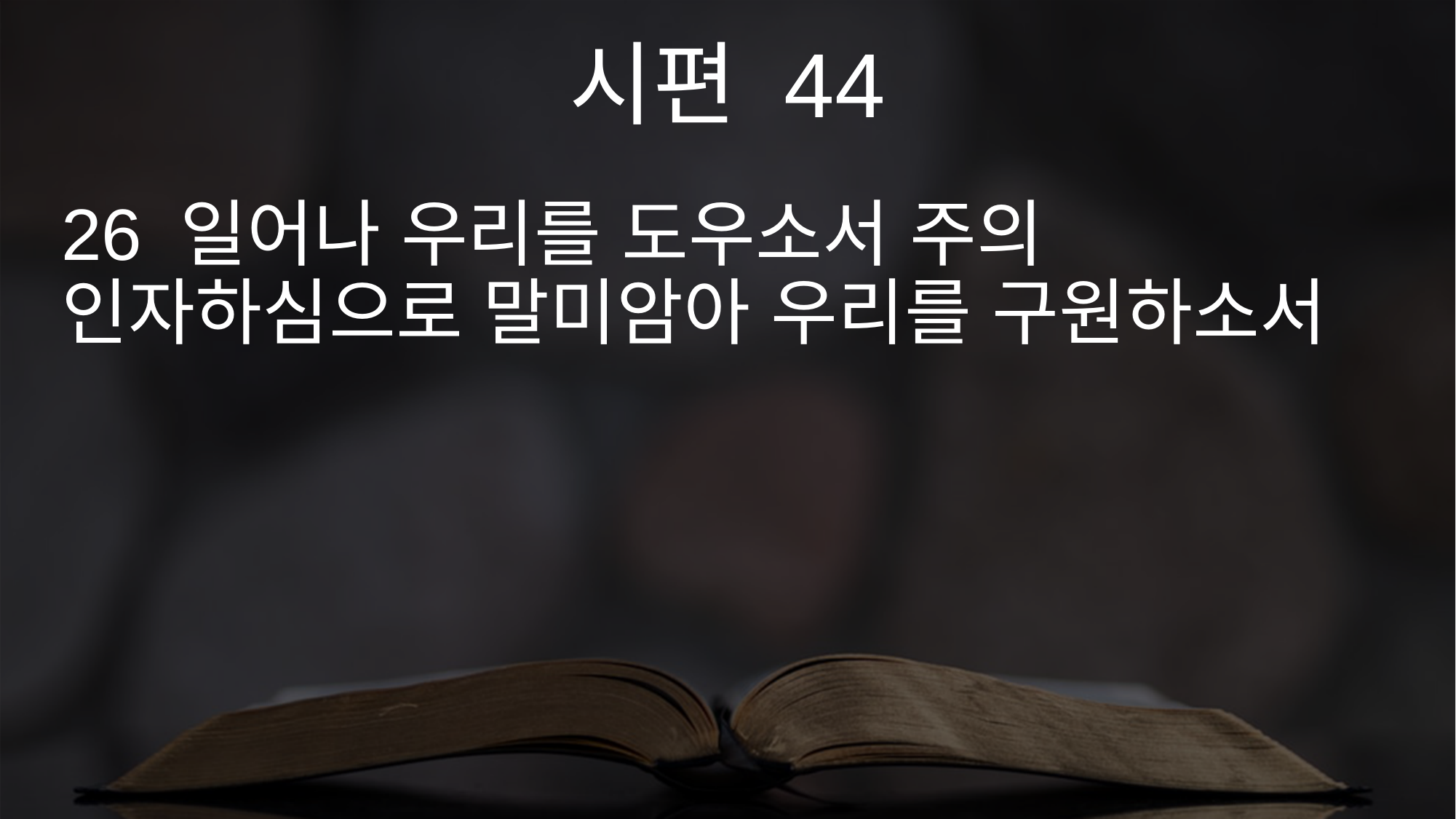

시편 44
26 일어나 우리를 도우소서 주의 인자하심으로 말미암아 우리를 구원하소서